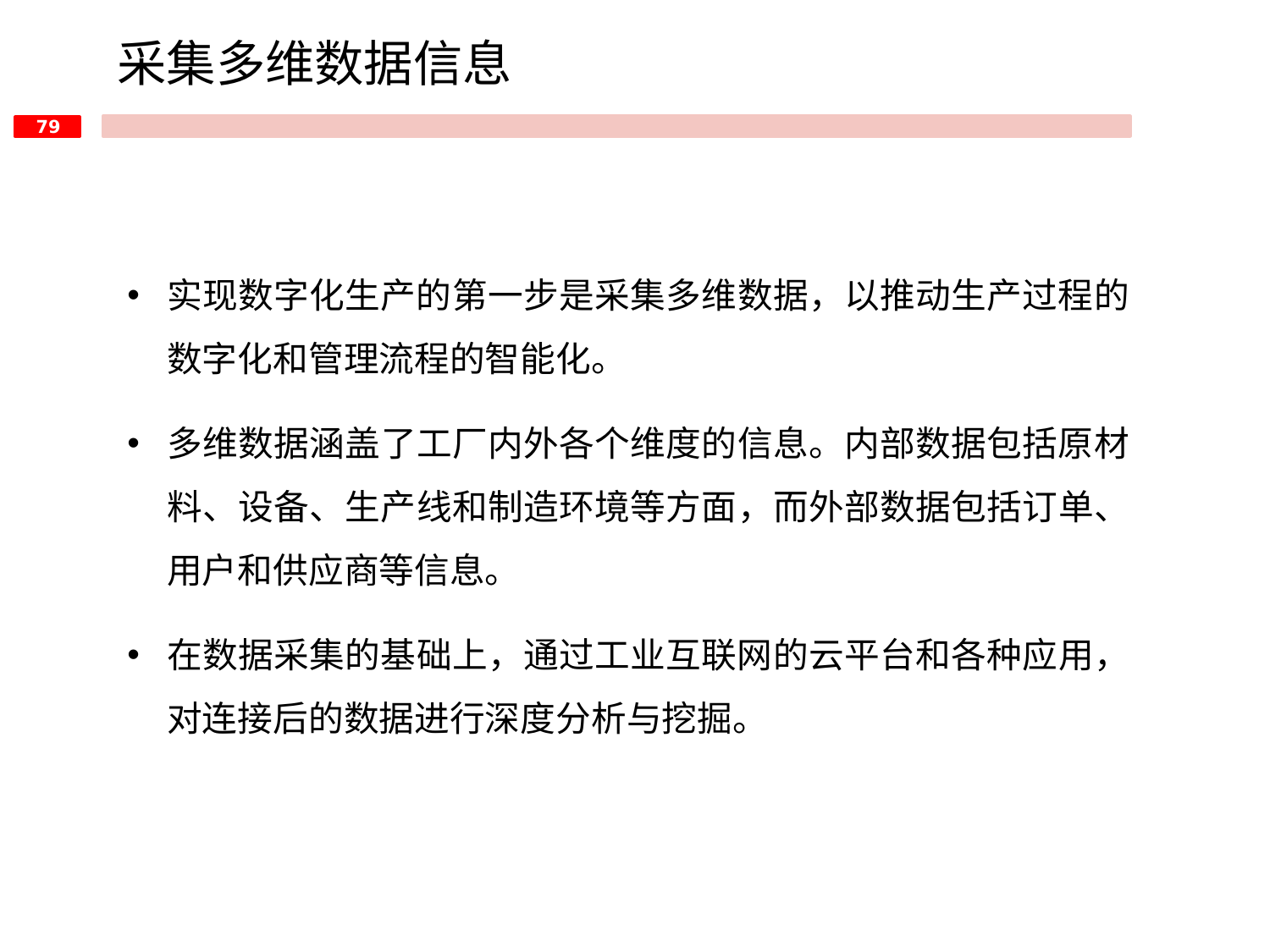

采集多维数据信息
79
实现数字化生产的第一步是采集多维数据，以推动生产过程的数字化和管理流程的智能化。
多维数据涵盖了工厂内外各个维度的信息。内部数据包括原材料、设备、生产线和制造环境等方面，而外部数据包括订单、用户和供应商等信息。
在数据采集的基础上，通过工业互联网的云平台和各种应用，对连接后的数据进行深度分析与挖掘。